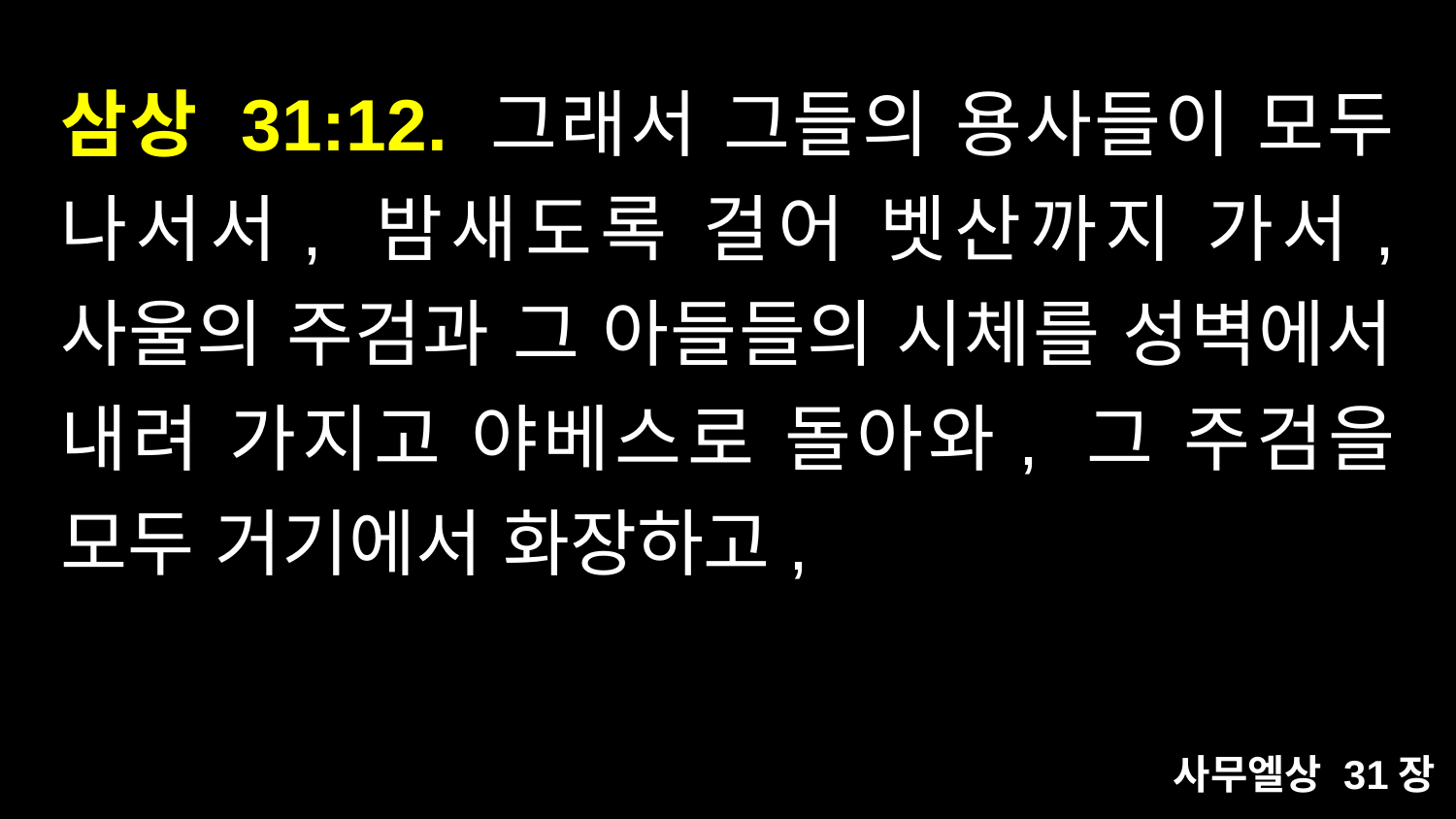

# 삼상 31:12. 그래서 그들의 용사들이 모두 나서서, 밤새도록 걸어 벳산까지 가서, 사울의 주검과 그 아들들의 시체를 성벽에서 내려 가지고 야베스로 돌아와, 그 주검을 모두 거기에서 화장하고,
사무엘상 31장